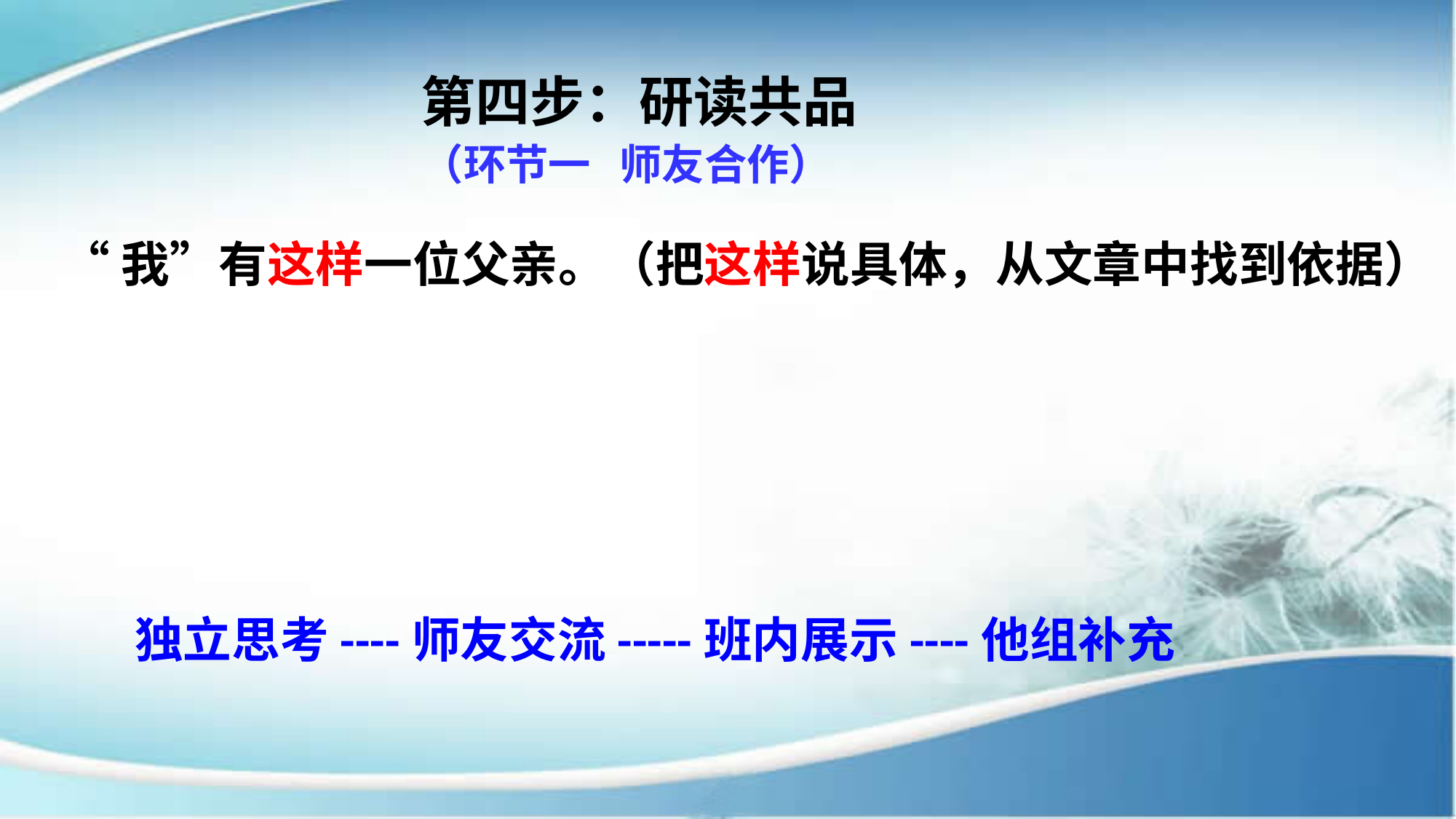

第四步：研读共品
（环节一   师友合作）
“我”有这样一位父亲。（把这样说具体，从文章中找到依据）
独立思考----师友交流-----班内展示----他组补充